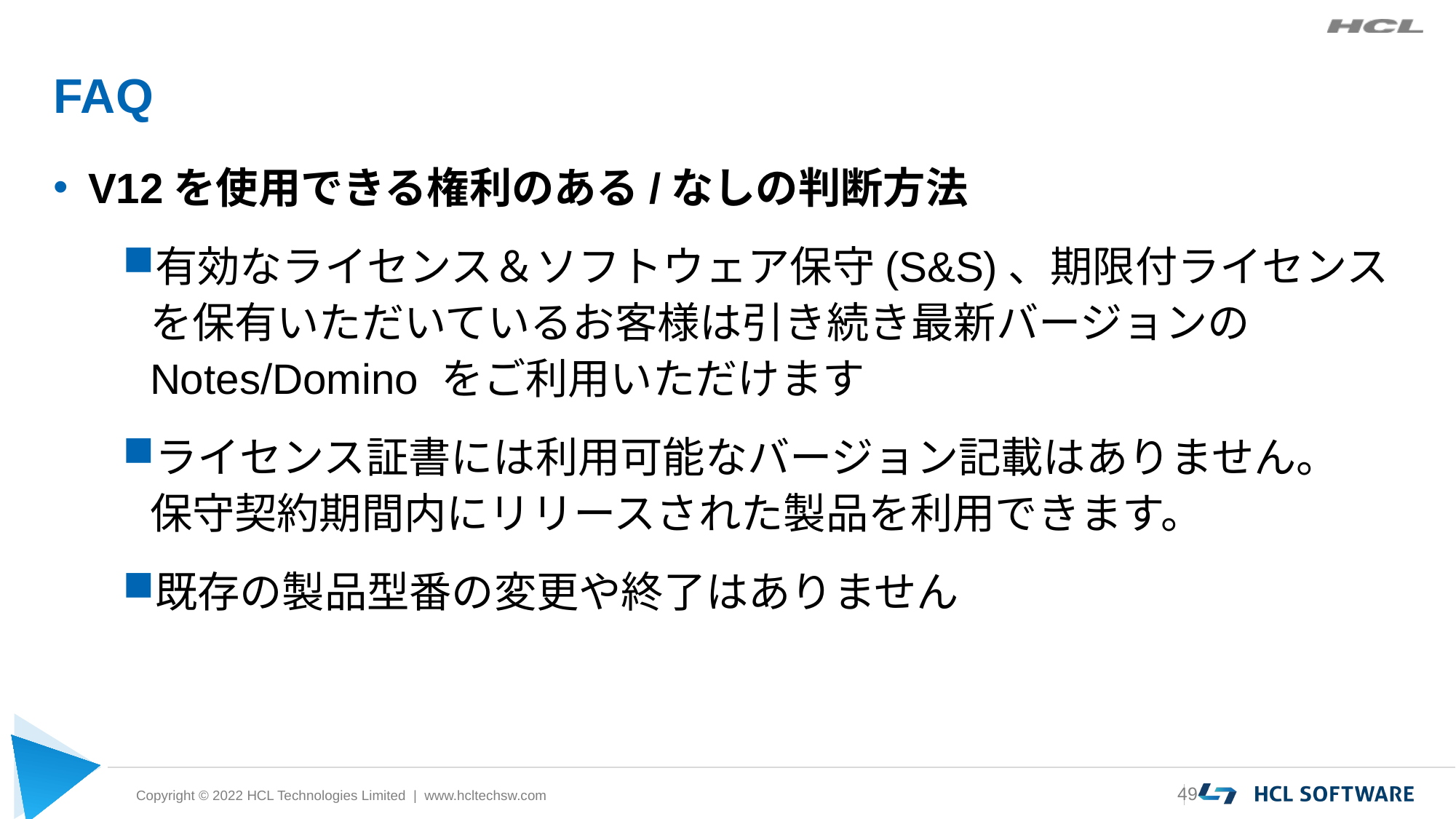

# FAQ
V12を使用できる権利のある/なしの判断方法
有効なライセンス＆ソフトウェア保守(S&S)、期限付ライセンスを保有いただいているお客様は引き続き最新バージョンの Notes/Domino をご利用いただけます
ライセンス証書には利用可能なバージョン記載はありません。
保守契約期間内にリリースされた製品を利用できます。
既存の製品型番の変更や終了はありません